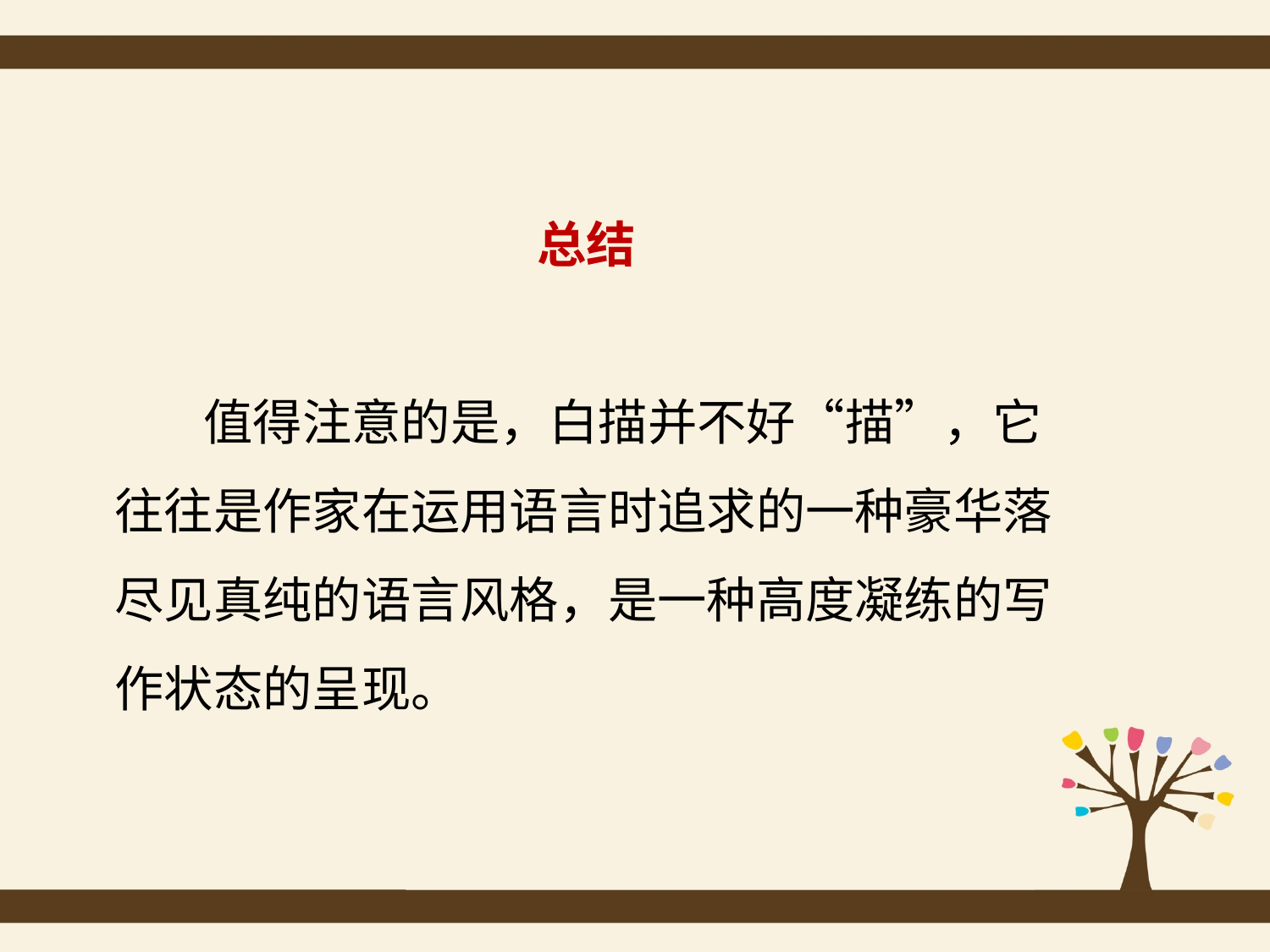

总结

       值得注意的是，白描并不好“描”，它往往是作家在运用语言时追求的一种豪华落尽见真纯的语言风格，是一种高度凝练的写作状态的呈现。